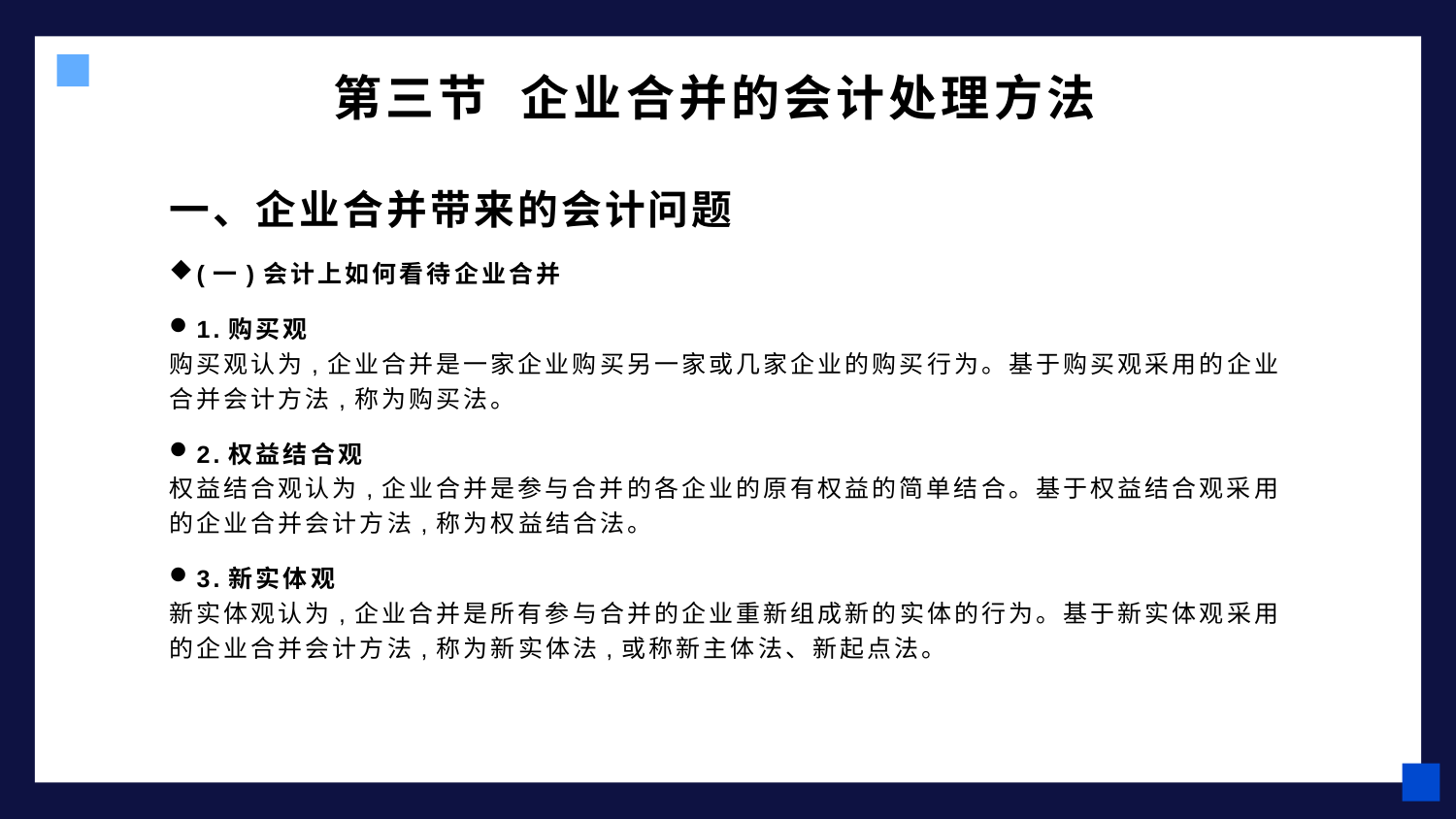

# 第三节  企业合并的会计处理方法
一、企业合并带来的会计问题
(一)会计上如何看待企业合并
1.购买观
购买观认为,企业合并是一家企业购买另一家或几家企业的购买行为。基于购买观采用的企业合并会计方法,称为购买法。
2.权益结合观
权益结合观认为,企业合并是参与合并的各企业的原有权益的简单结合。基于权益结合观采用的企业合并会计方法,称为权益结合法。
3.新实体观
新实体观认为,企业合并是所有参与合并的企业重新组成新的实体的行为。基于新实体观采用的企业合并会计方法,称为新实体法,或称新主体法、新起点法。